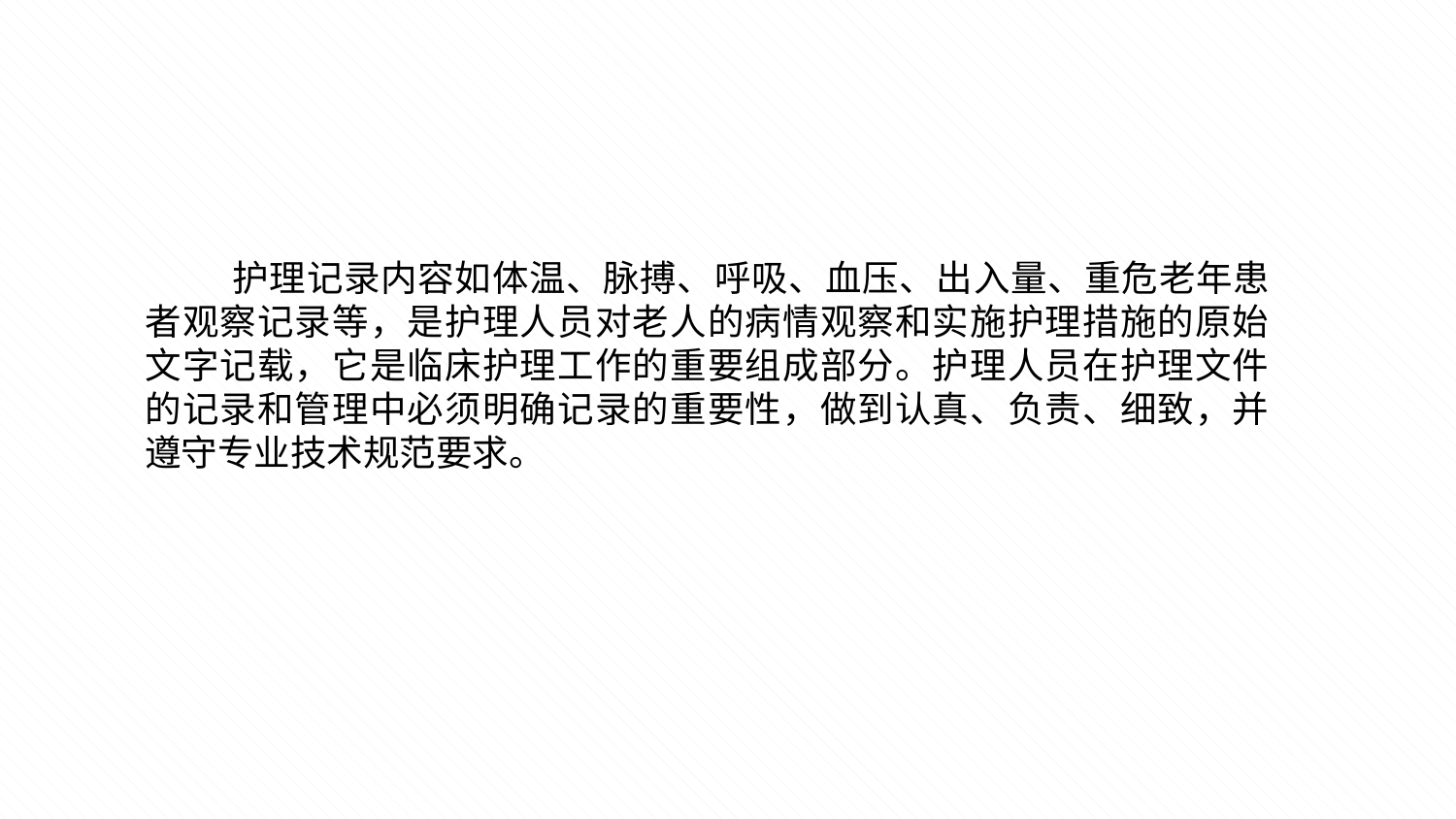

护理记录内容如体温、脉搏、呼吸、血压、出入量、重危老年患者观察记录等，是护理人员对老人的病情观察和实施护理措施的原始文字记载，它是临床护理工作的重要组成部分。护理人员在护理文件的记录和管理中必须明确记录的重要性，做到认真、负责、细致，并遵守专业技术规范要求。